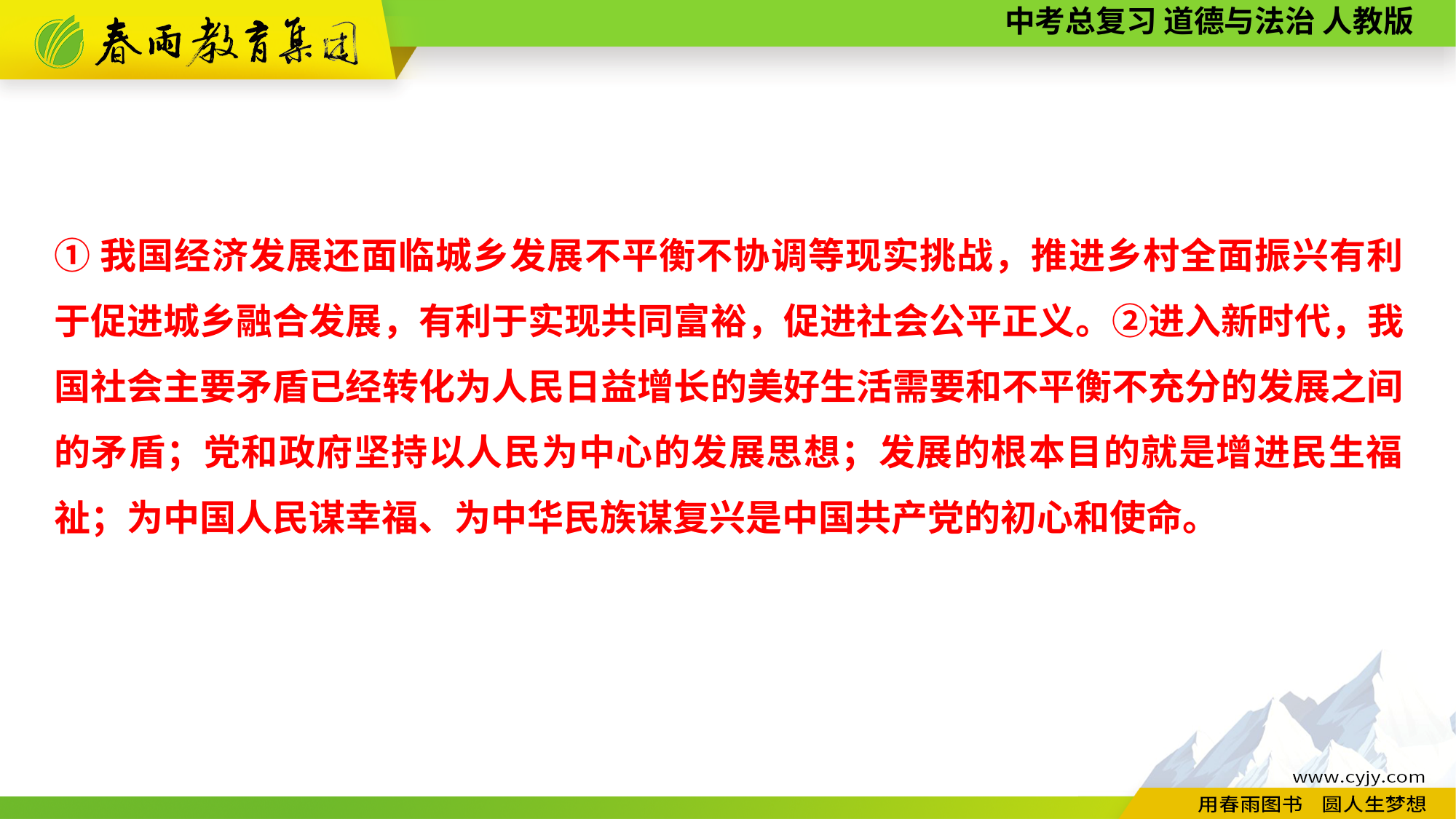

①我国经济发展还面临城乡发展不平衡不协调等现实挑战，推进乡村全面振兴有利于促进城乡融合发展，有利于实现共同富裕，促进社会公平正义。②进入新时代，我国社会主要矛盾已经转化为人民日益增长的美好生活需要和不平衡不充分的发展之间的矛盾；党和政府坚持以人民为中心的发展思想；发展的根本目的就是增进民生福祉；为中国人民谋幸福、为中华民族谋复兴是中国共产党的初心和使命。